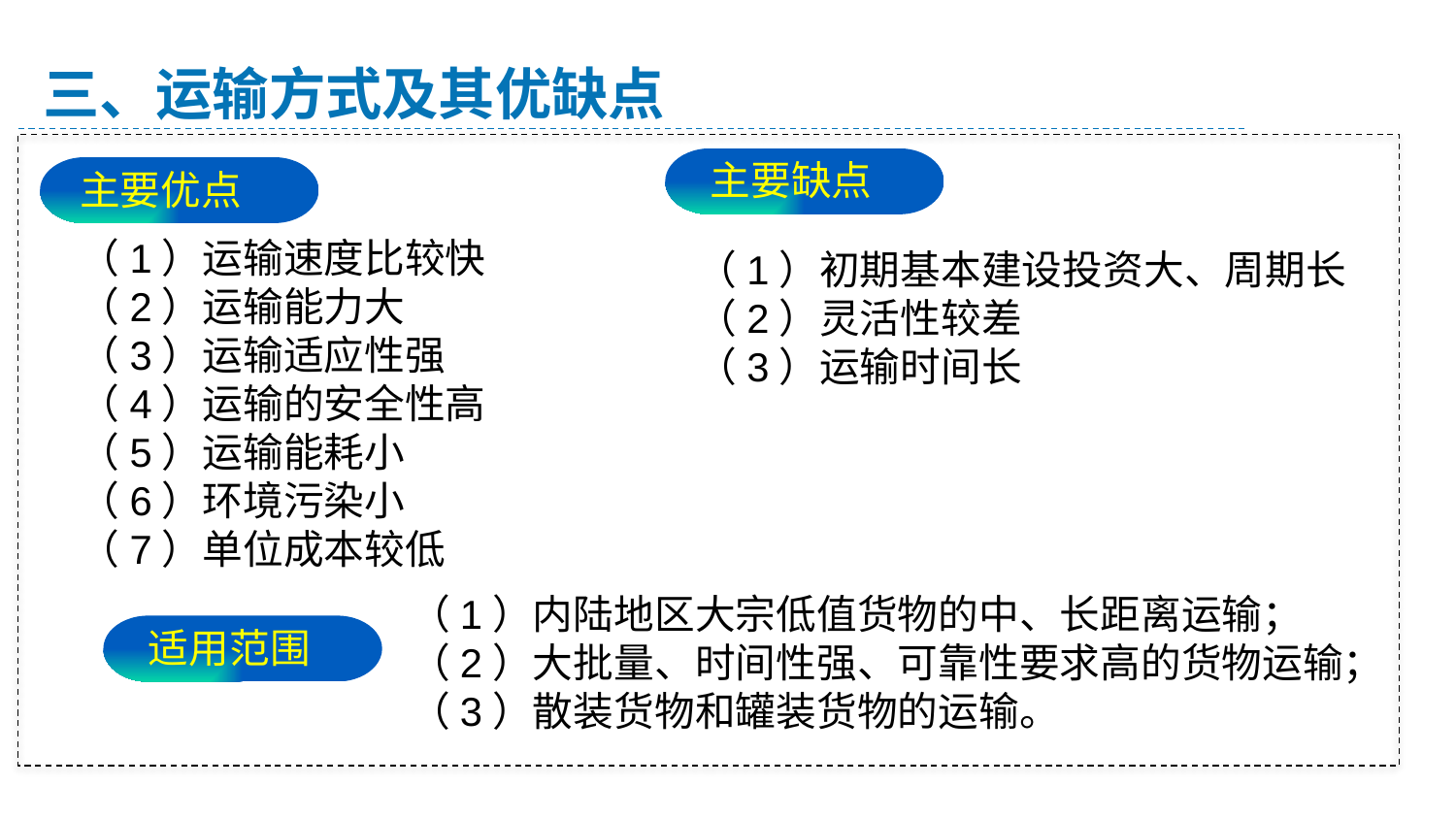

三、运输方式及其优缺点

主要缺点

主要优点
（1）运输速度比较快
（2）运输能力大
（3）运输适应性强
（4）运输的安全性高
（5）运输能耗小
（6）环境污染小
（7）单位成本较低
（1）初期基本建设投资大、周期长
（2）灵活性较差
（3）运输时间长

（1）内陆地区大宗低值货物的中、长距离运输；
（2）大批量、时间性强、可靠性要求高的货物运输；
（3）散装货物和罐装货物的运输。

适用范围